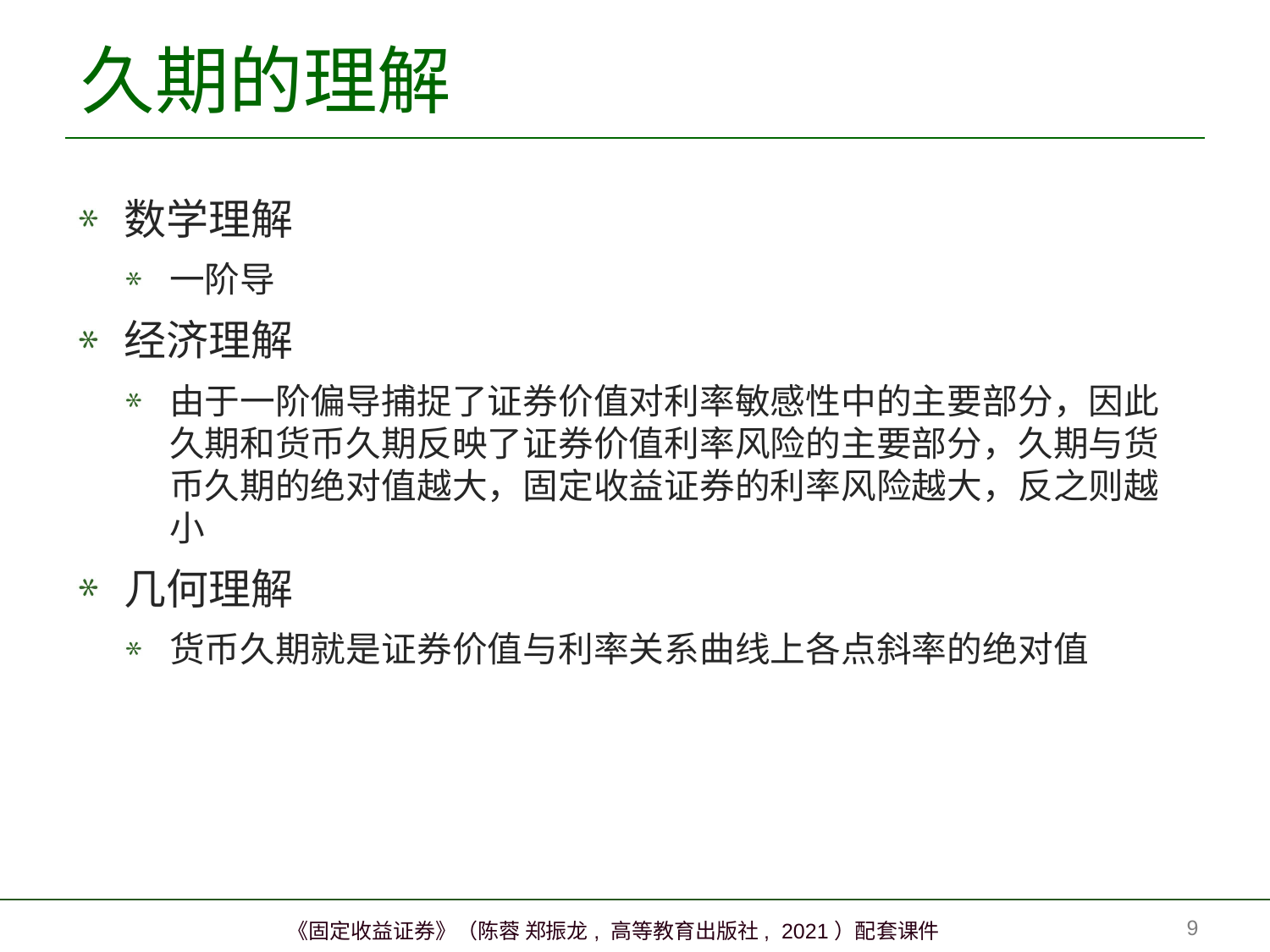

# 久期的理解
数学理解
一阶导
经济理解
由于一阶偏导捕捉了证券价值对利率敏感性中的主要部分，因此久期和货币久期反映了证券价值利率风险的主要部分，久期与货币久期的绝对值越大，固定收益证券的利率风险越大，反之则越小
几何理解
货币久期就是证券价值与利率关系曲线上各点斜率的绝对值
9